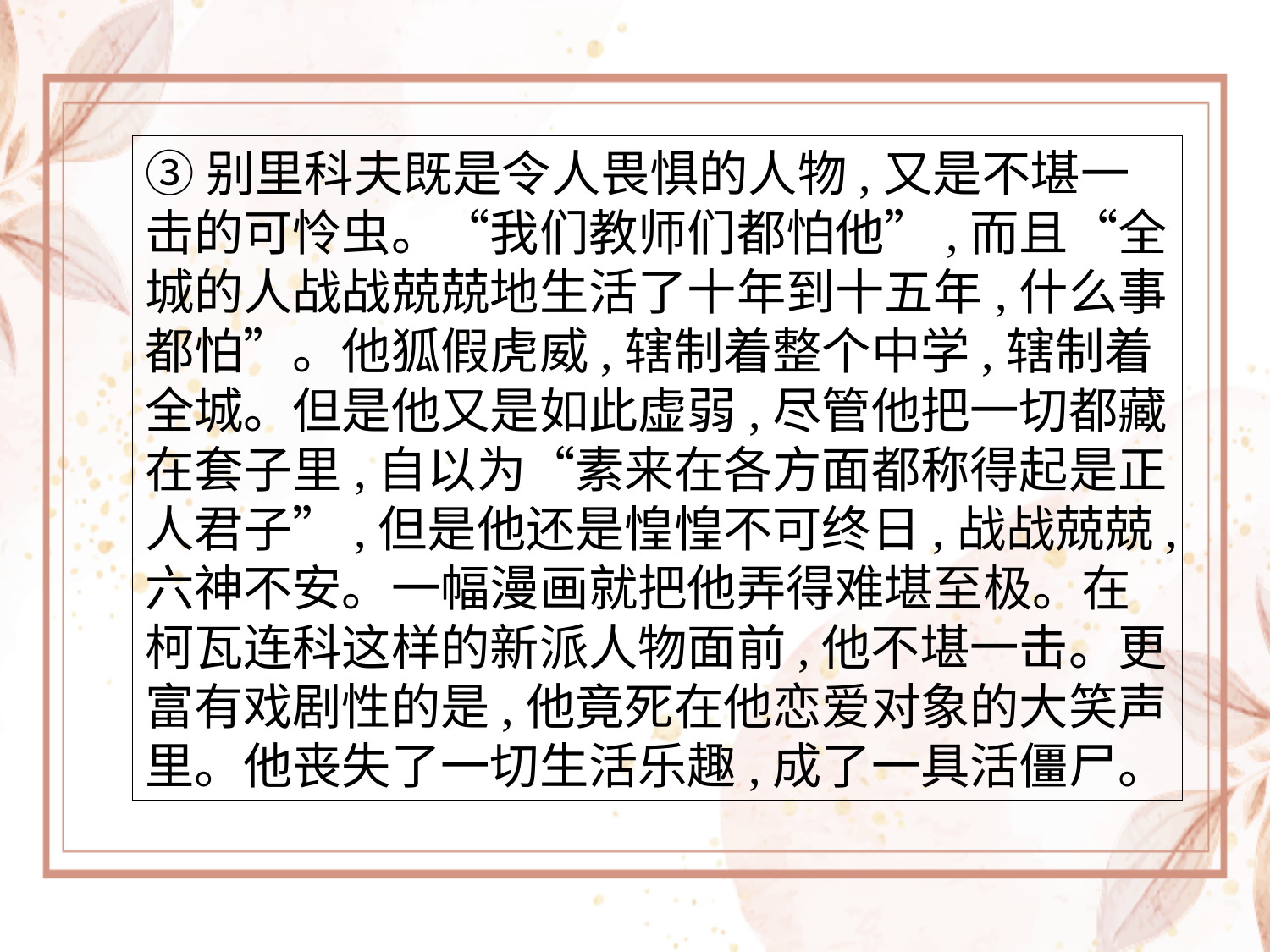

③别里科夫既是令人畏惧的人物,又是不堪一击的可怜虫。“我们教师们都怕他”,而且“全城的人战战兢兢地生活了十年到十五年,什么事都怕”。他狐假虎威,辖制着整个中学,辖制着全城。但是他又是如此虚弱,尽管他把一切都藏在套子里,自以为“素来在各方面都称得起是正人君子”,但是他还是惶惶不可终日,战战兢兢,六神不安。一幅漫画就把他弄得难堪至极。在柯瓦连科这样的新派人物面前,他不堪一击。更富有戏剧性的是,他竟死在他恋爱对象的大笑声里。他丧失了一切生活乐趣,成了一具活僵尸。